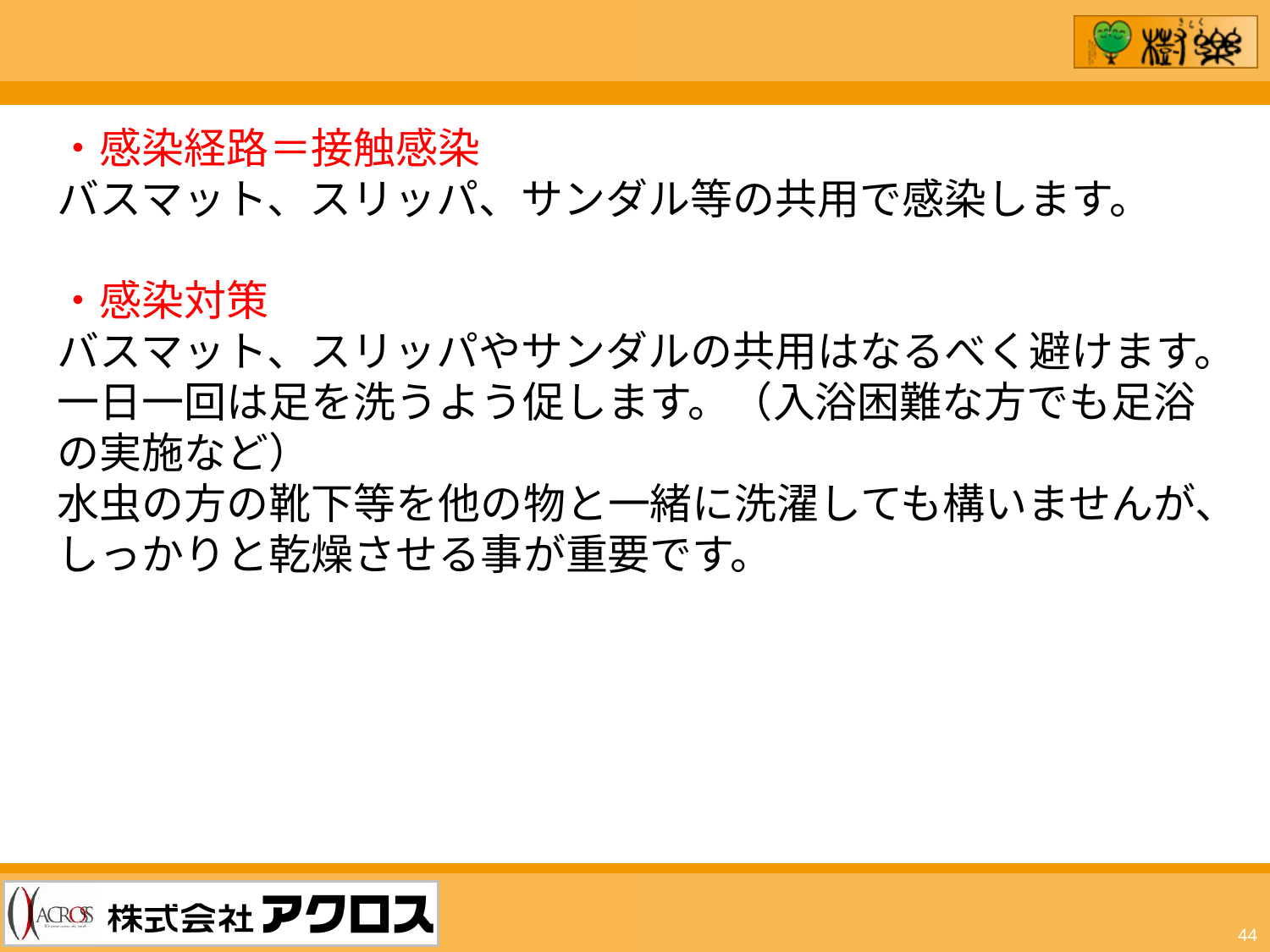

・感染経路＝接触感染
バスマット、スリッパ、サンダル等の共用で感染します。

・感染対策
バスマット、スリッパやサンダルの共用はなるべく避けます。
一日一回は足を洗うよう促します。（入浴困難な方でも足浴の実施など）
水虫の方の靴下等を他の物と一緒に洗濯しても構いませんが、しっかりと乾燥させる事が重要です。
44